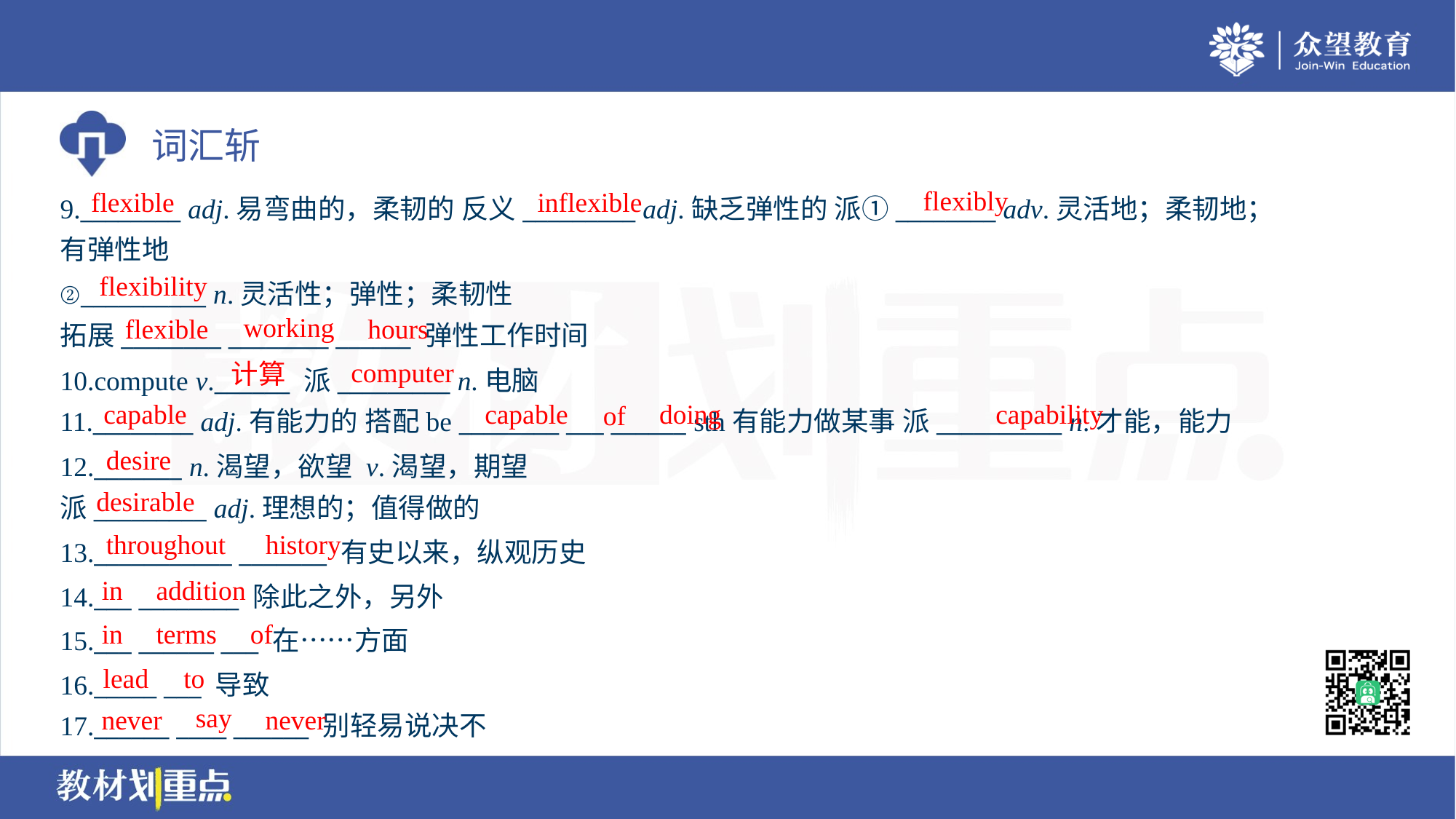

flexibly
flexible
inflexible
9.________ adj.易弯曲的，柔韧的 反义_________ adj.缺乏弹性的 派①________ adv.灵活地；柔韧地；
有弹性地
flexibility
②__________ n.灵活性；弹性；柔韧性
拓展________ ________ ______ 弹性工作时间
working
flexible
hours
computer
计算
10.compute v.______ 派_________ n.电脑
11.________ adj.有能力的 搭配be ________ ___ ______ sth有能力做某事 派__________ n.才能，能力
capable
capable
doing
capability
of
desire
12._______ n.渴望，欲望 v.渴望，期望
派_________ adj.理想的；值得做的
desirable
throughout
history
13.___________ _______ 有史以来，纵观历史
14.___ ________ 除此之外，另外
15.___ ______ ___ 在……方面
16._____ ___ 导致
17.______ ____ ______ 别轻易说决不
in
addition
in
terms
of
lead
to
say
never
never